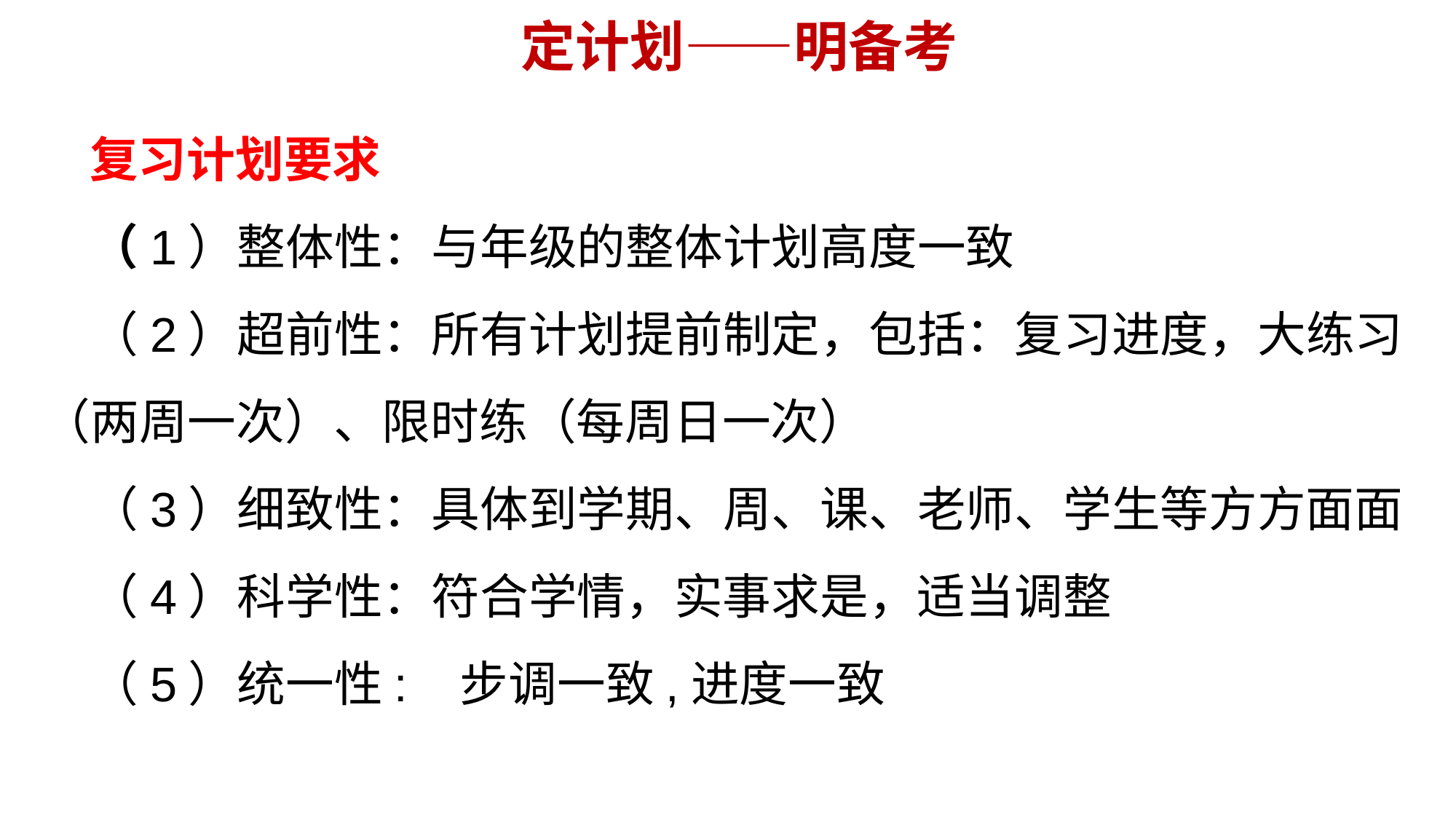

定计划——明备考
复习计划要求
（1）整体性：与年级的整体计划高度一致
（2）超前性：所有计划提前制定，包括：复习进度，大练习（两周一次）、限时练（每周日一次）
（3）细致性：具体到学期、周、课、老师、学生等方方面面
（4）科学性：符合学情，实事求是，适当调整
（5）统一性:   步调一致,进度一致